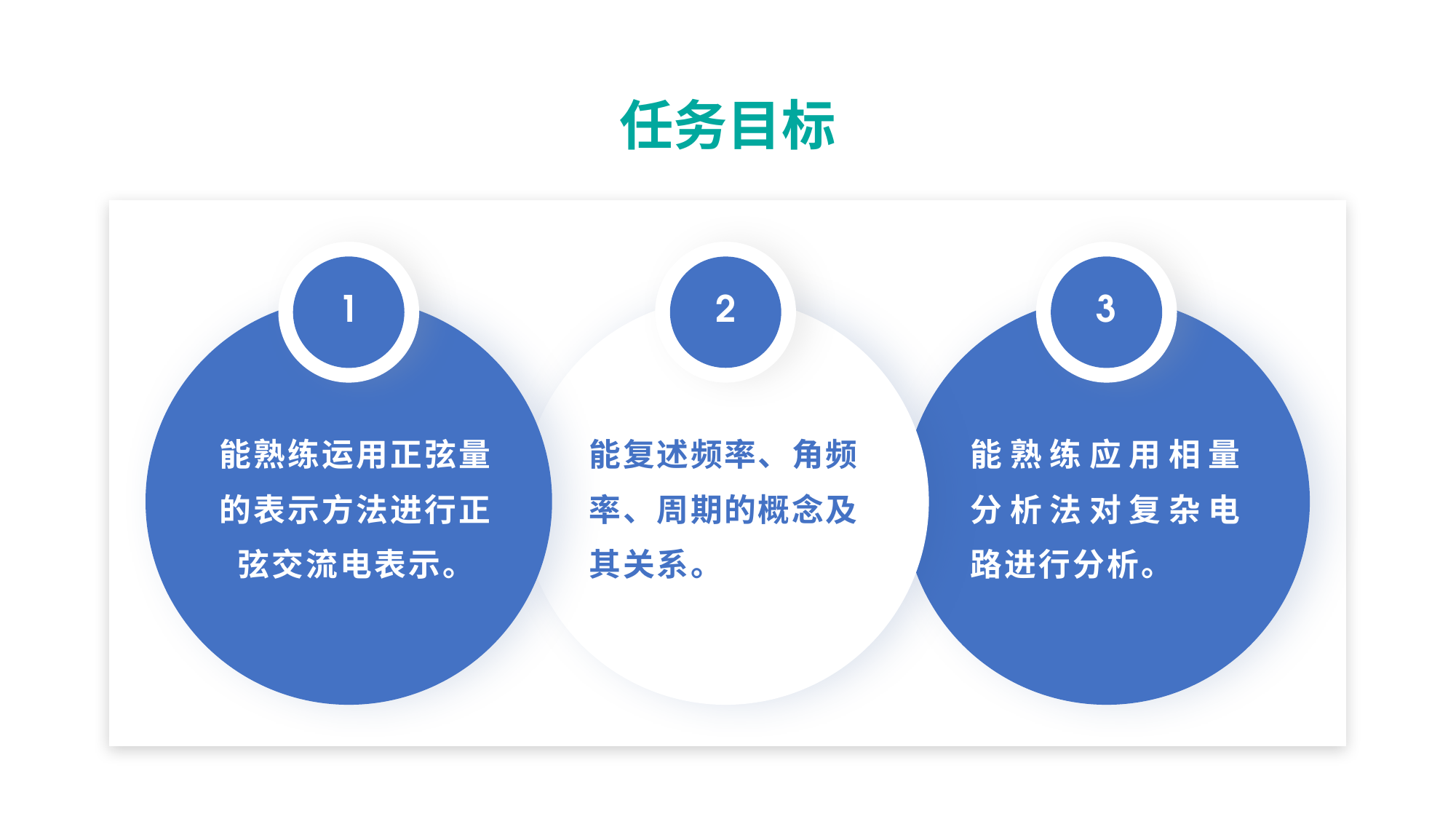

任务目标

1
2
3

能复述频率、角频率、周期的概念及其关系。
能熟练应用相量分析法对复杂电路进行分析。
能熟练运用正弦量的表示方法进行正弦交流电表示。